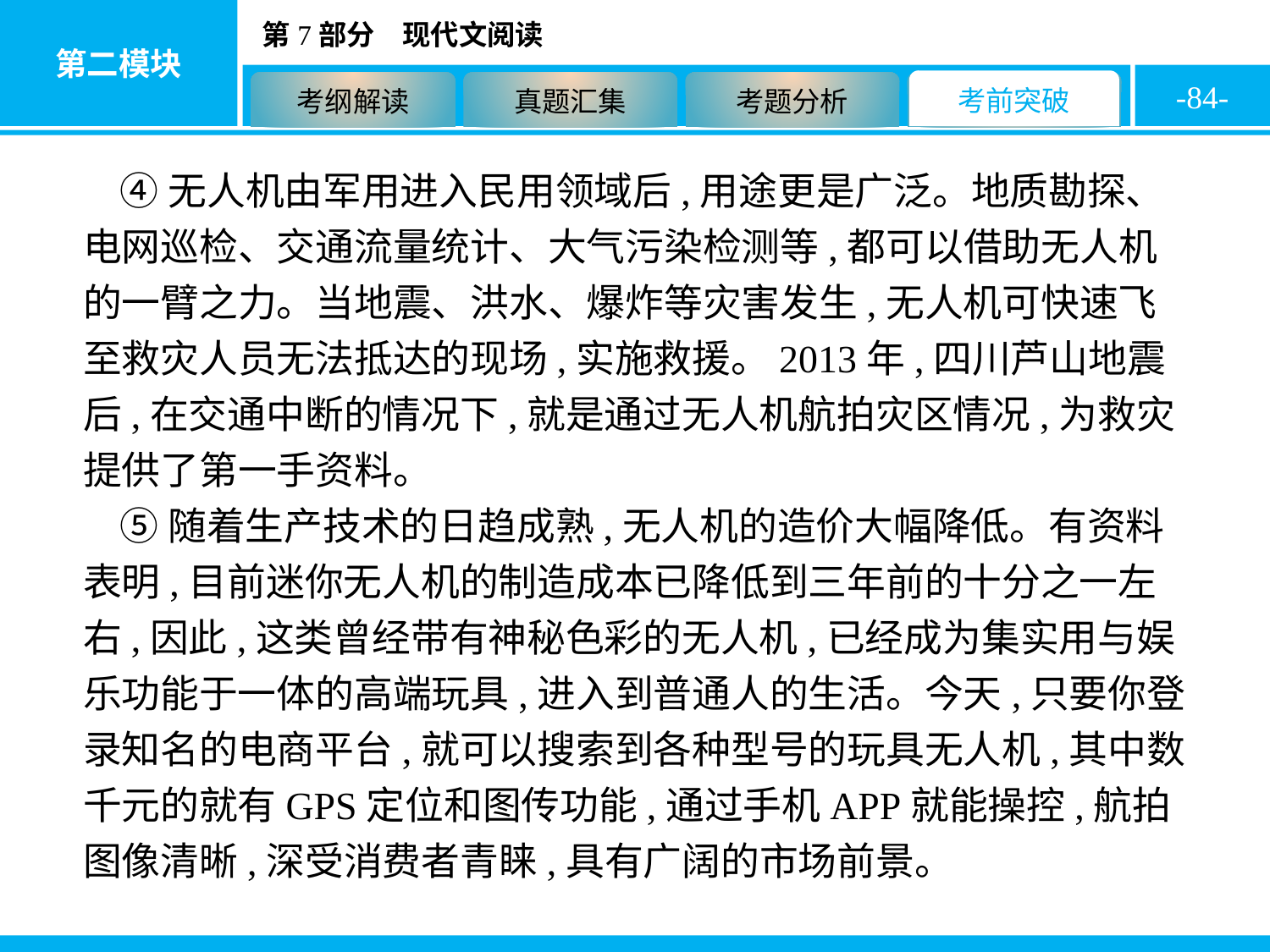

-84-
④无人机由军用进入民用领域后,用途更是广泛。地质勘探、电网巡检、交通流量统计、大气污染检测等,都可以借助无人机的一臂之力。当地震、洪水、爆炸等灾害发生,无人机可快速飞至救灾人员无法抵达的现场,实施救援。2013年,四川芦山地震后,在交通中断的情况下,就是通过无人机航拍灾区情况,为救灾提供了第一手资料。
⑤随着生产技术的日趋成熟,无人机的造价大幅降低。有资料表明,目前迷你无人机的制造成本已降低到三年前的十分之一左右,因此,这类曾经带有神秘色彩的无人机,已经成为集实用与娱乐功能于一体的高端玩具,进入到普通人的生活。今天,只要你登录知名的电商平台,就可以搜索到各种型号的玩具无人机,其中数千元的就有GPS定位和图传功能,通过手机APP就能操控,航拍图像清晰,深受消费者青睐,具有广阔的市场前景。